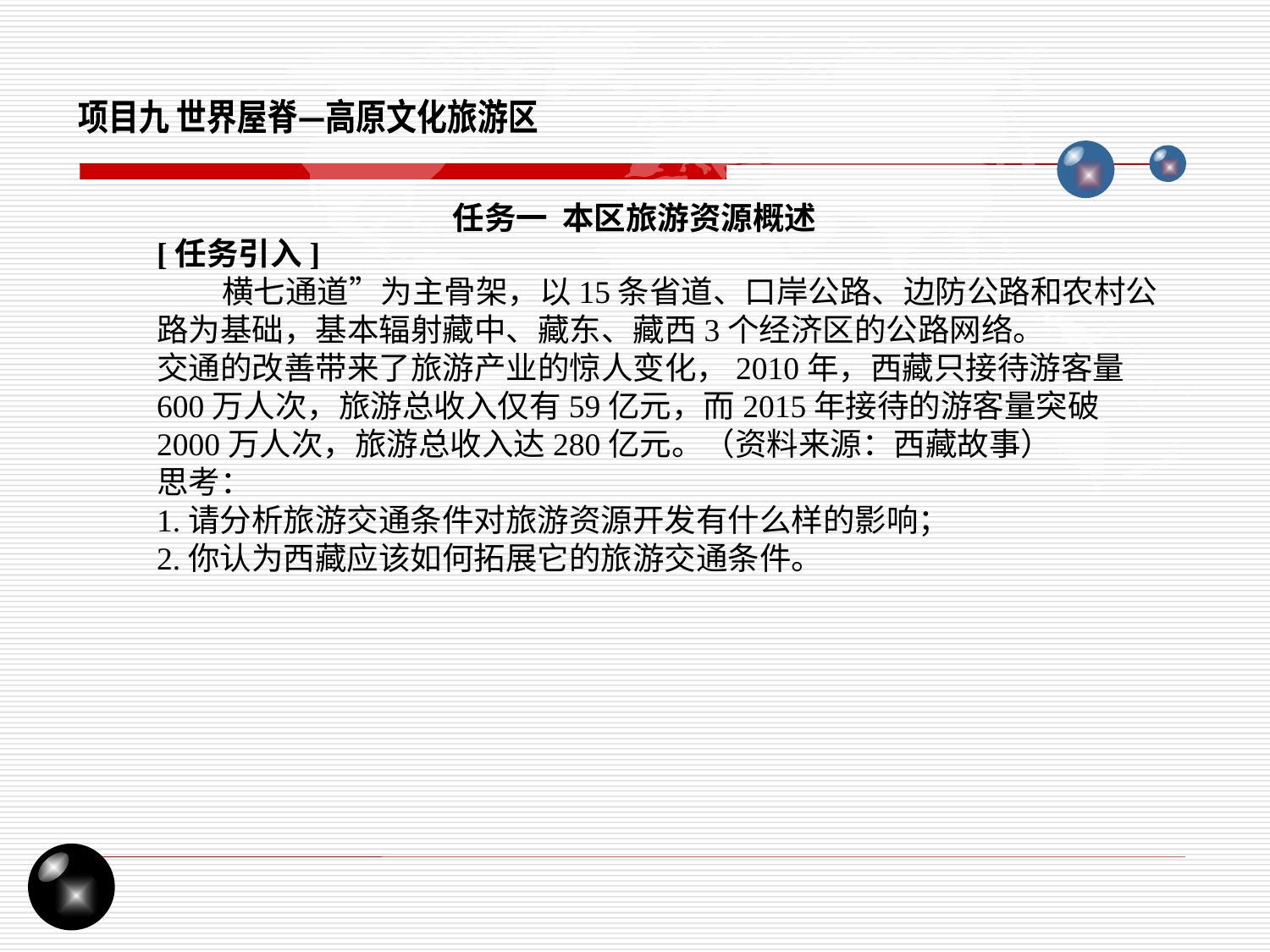

项目九 世界屋脊—高原文化旅游区
任务一  本区旅游资源概述
[任务引入]
        横七通道”为主骨架，以15条省道、口岸公路、边防公路和农村公路为基础，基本辐射藏中、藏东、藏西3个经济区的公路网络。
交通的改善带来了旅游产业的惊人变化，2010年，西藏只接待游客量600万人次，旅游总收入仅有59亿元，而2015年接待的游客量突破2000万人次，旅游总收入达280亿元。（资料来源：西藏故事）
思考：
1.请分析旅游交通条件对旅游资源开发有什么样的影响；
2.你认为西藏应该如何拓展它的旅游交通条件。